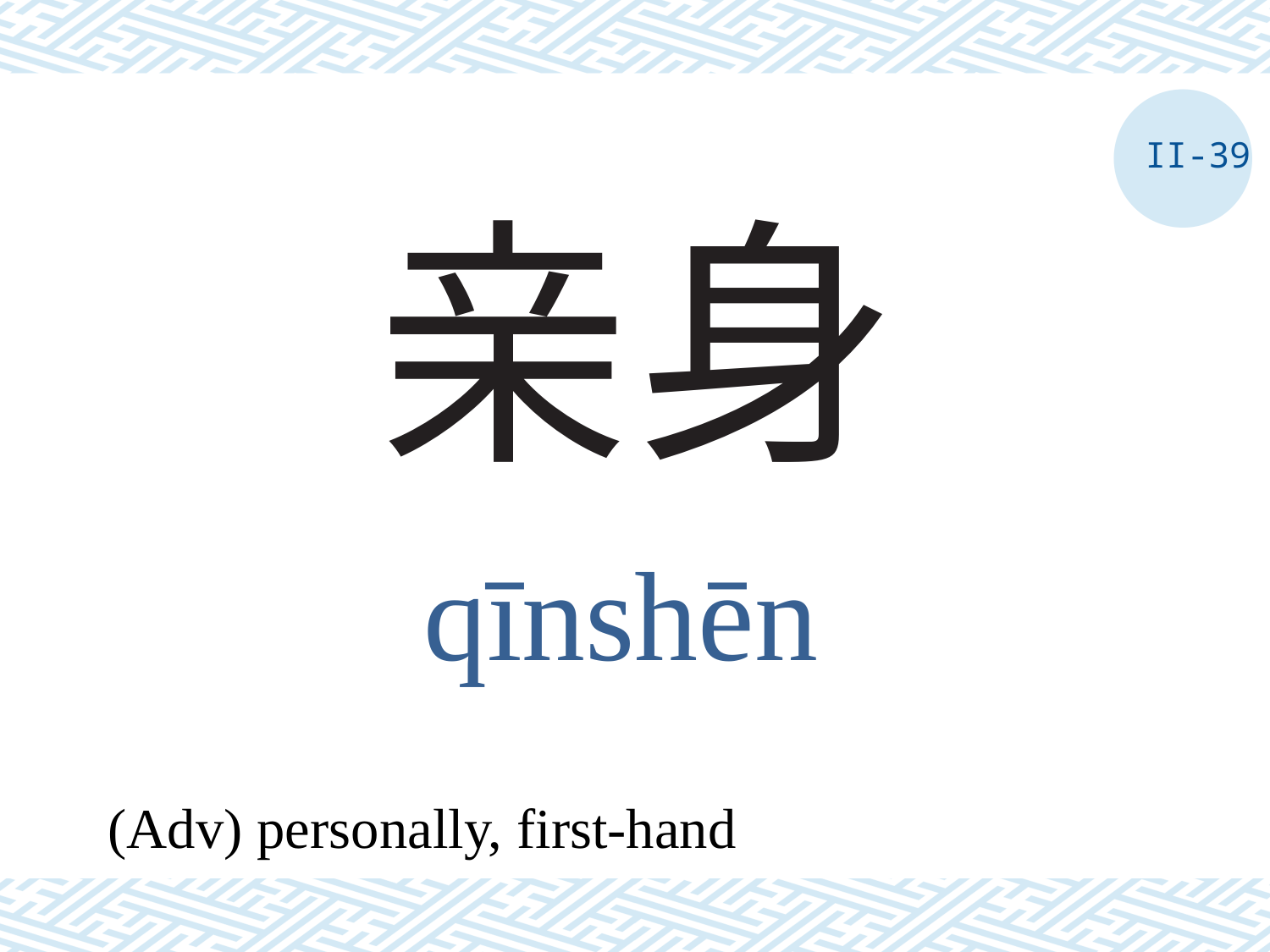

II-39

# 亲身
qīnshēn
(Adv) personally, first-hand